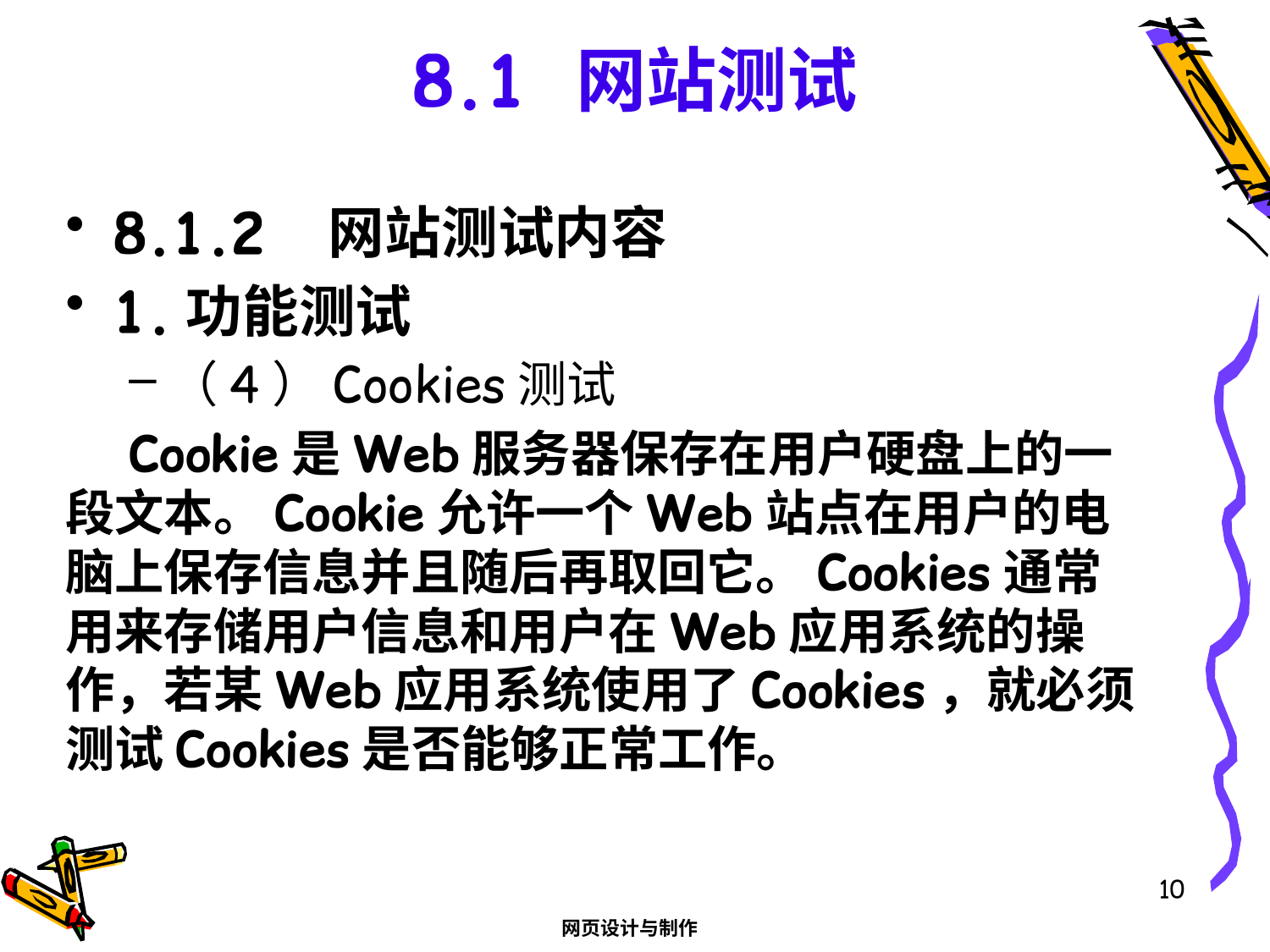

# 8.1 网站测试
8.1.2  网站测试内容
1.功能测试
（4）Cookies测试
Cookie是Web服务器保存在用户硬盘上的一段文本。Cookie允许一个Web站点在用户的电脑上保存信息并且随后再取回它。Cookies通常用来存储用户信息和用户在Web应用系统的操作，若某Web应用系统使用了Cookies，就必须测试Cookies是否能够正常工作。
10
网页设计与制作